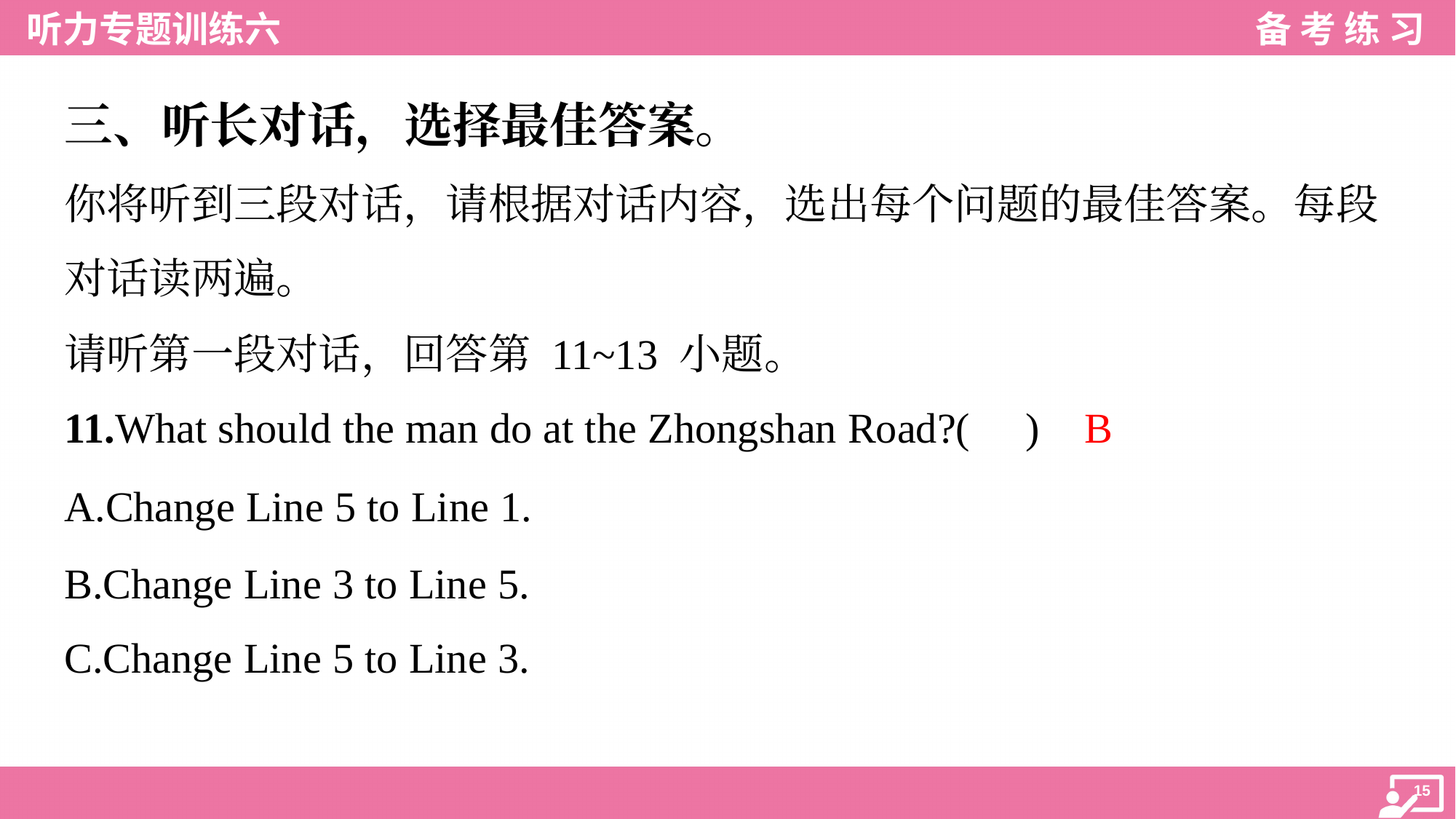

三、听长对话，选择最佳答案。
你将听到三段对话，请根据对话内容，选出每个问题的最佳答案。每段
对话读两遍。
请听第一段对话，回答第 11~13 小题。
B
11.What should the man do at the Zhongshan Road?(     )
A.Change Line 5 to Line 1.
B.Change Line 3 to Line 5.
C.Change Line 5 to Line 3.